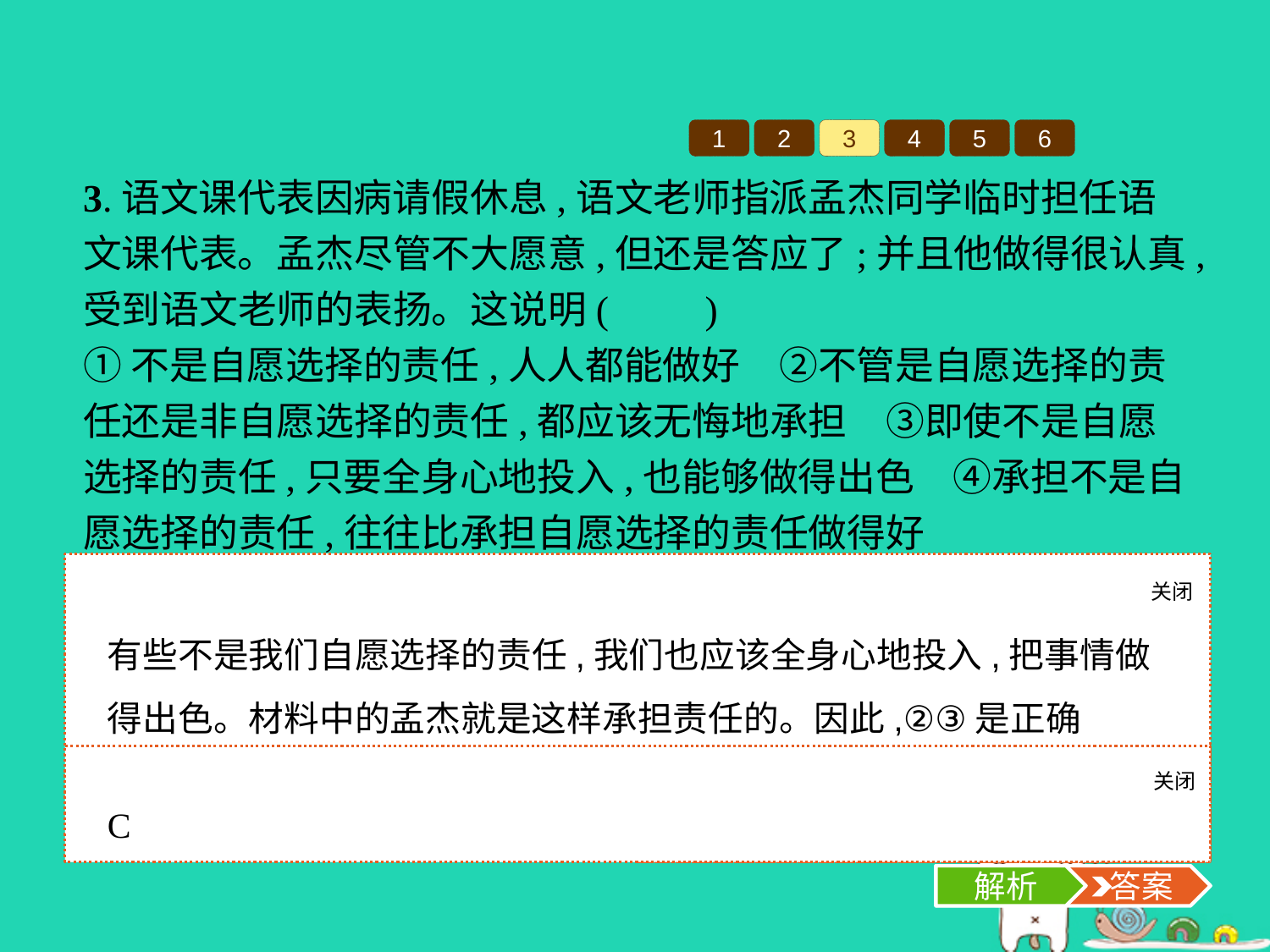

1
2
3
4
5
6
3.语文课代表因病请假休息,语文老师指派孟杰同学临时担任语文课代表。孟杰尽管不大愿意,但还是答应了;并且他做得很认真,受到语文老师的表扬。这说明(　　)
①不是自愿选择的责任,人人都能做好　②不管是自愿选择的责任还是非自愿选择的责任,都应该无悔地承担　③即使不是自愿选择的责任,只要全身心地投入,也能够做得出色　④承担不是自愿选择的责任,往往比承担自愿选择的责任做得好
A.①③	B.①②	C.②③	D.③④

关闭
解析

有些不是我们自愿选择的责任,我们也应该全身心地投入,把事情做得出色。材料中的孟杰就是这样承担责任的。因此,②③是正确的,①④的说法错误。

关闭
解析
  答案

C
解析
  答案